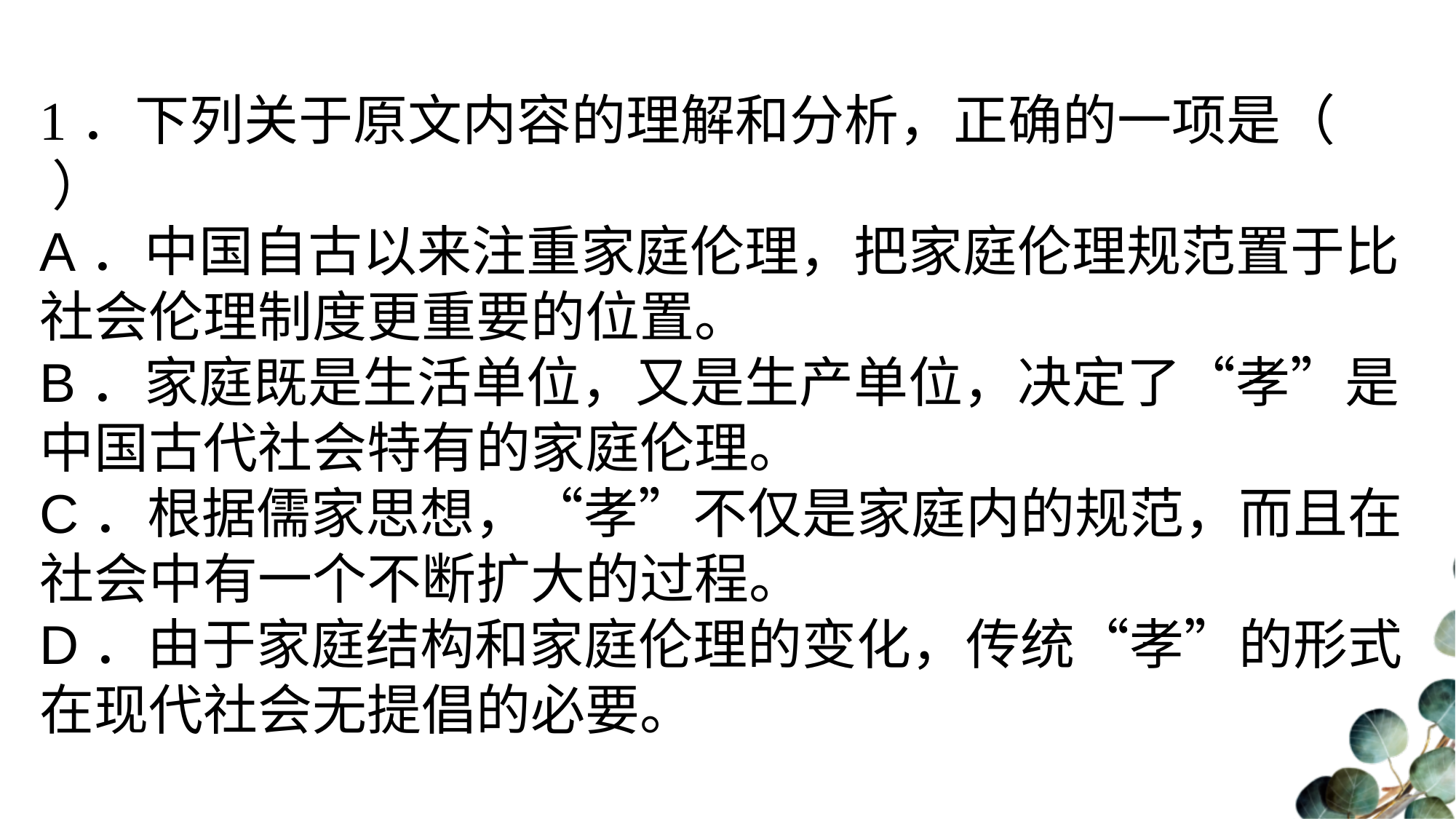

1．下列关于原文内容的理解和分析，正确的一项是（   ）A．中国自古以来注重家庭伦理，把家庭伦理规范置于比社会伦理制度更重要的位置。B．家庭既是生活单位，又是生产单位，决定了“孝”是中国古代社会特有的家庭伦理。C．根据儒家思想，“孝”不仅是家庭内的规范，而且在社会中有一个不断扩大的过程。D．由于家庭结构和家庭伦理的变化，传统“孝”的形式在现代社会无提倡的必要。